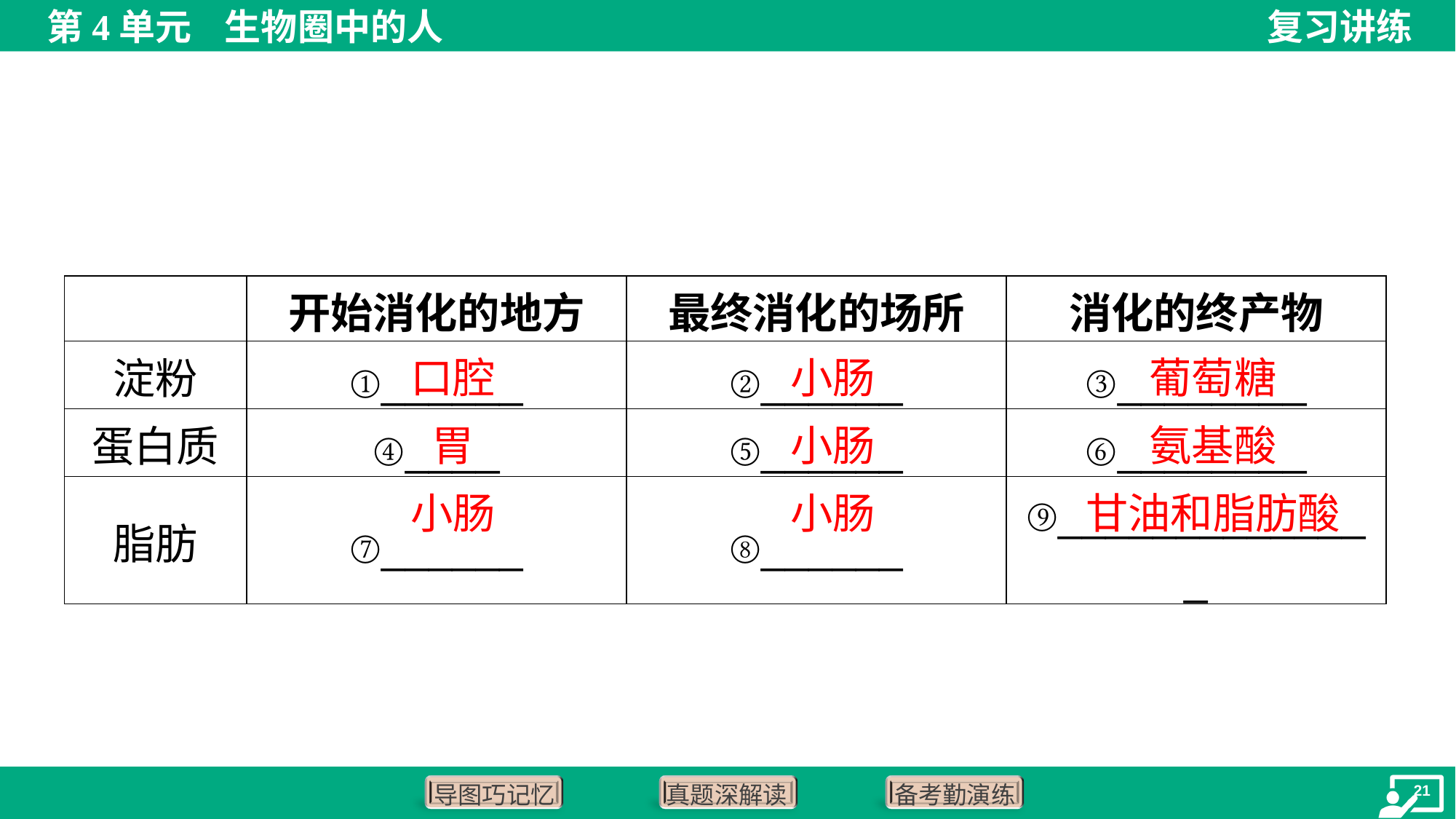

|  | 开始消化的地方 | 最终消化的场所 | 消化的终产物 |
| --- | --- | --- | --- |
| 淀粉 | ①\_\_\_\_\_\_ | ②\_\_\_\_\_\_ | ③\_\_\_\_\_\_\_\_ |
| 蛋白质 | ④\_\_\_\_ | ⑤\_\_\_\_\_\_ | ⑥\_\_\_\_\_\_\_\_ |
| 脂肪 | ⑦\_\_\_\_\_\_ | ⑧\_\_\_\_\_\_ | ⑨\_\_\_\_\_\_\_\_\_\_\_\_\_\_ |
口腔
小肠
葡萄糖
胃
小肠
氨基酸
小肠
小肠
甘油和脂肪酸